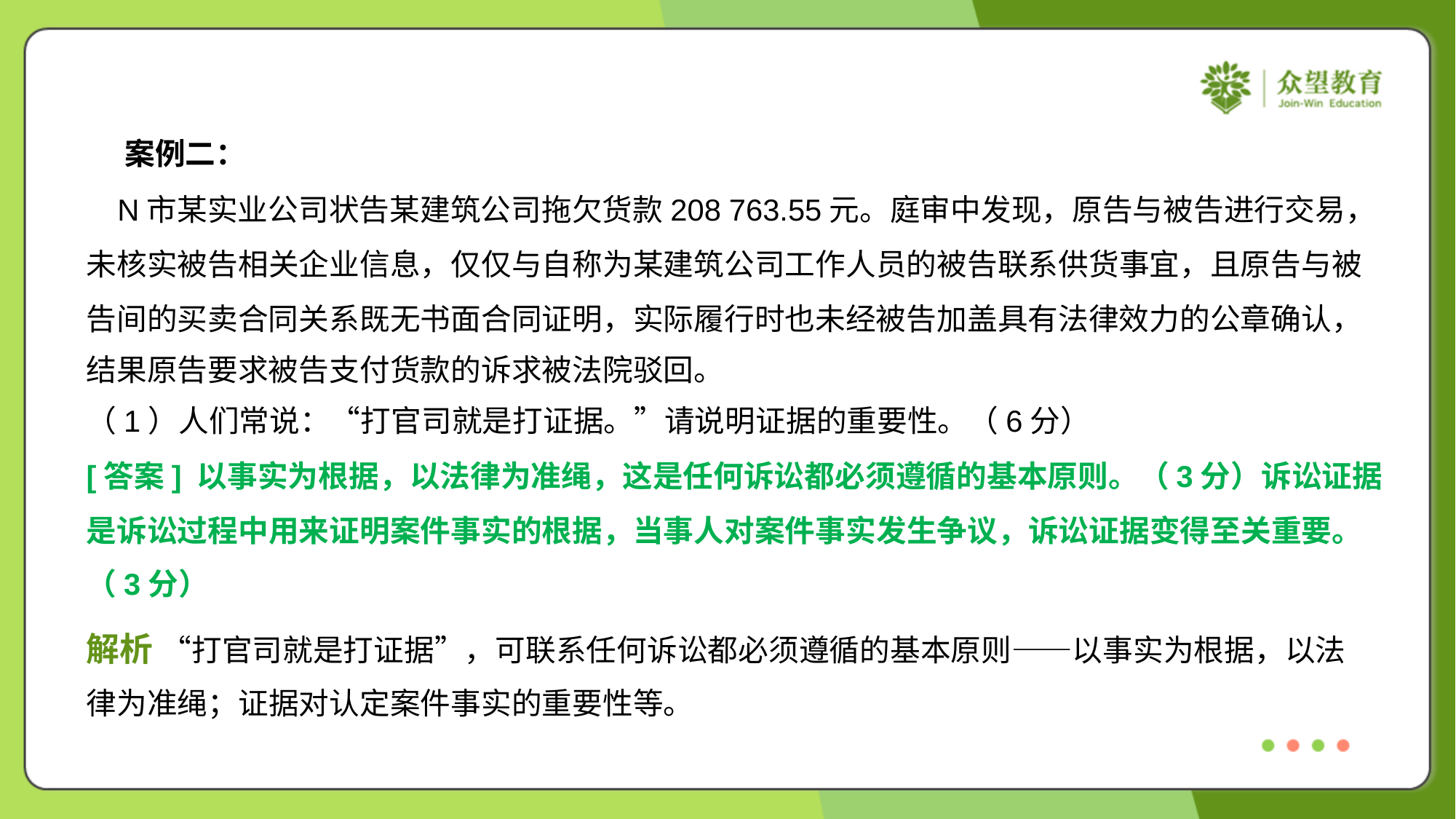

案例二：
    N市某实业公司状告某建筑公司拖欠货款208 763.55元。庭审中发现，原告与被告进行交易，
未核实被告相关企业信息，仅仅与自称为某建筑公司工作人员的被告联系供货事宜，且原告与被
告间的买卖合同关系既无书面合同证明，实际履行时也未经被告加盖具有法律效力的公章确认，
结果原告要求被告支付货款的诉求被法院驳回。
（1）人们常说：“打官司就是打证据。”请说明证据的重要性。（6分）
[答案] 以事实为根据，以法律为准绳，这是任何诉讼都必须遵循的基本原则。（3分）诉讼证据
是诉讼过程中用来证明案件事实的根据，当事人对案件事实发生争议，诉讼证据变得至关重要。
（3分）
解析 “打官司就是打证据”，可联系任何诉讼都必须遵循的基本原则——以事实为根据，以法
律为准绳；证据对认定案件事实的重要性等。